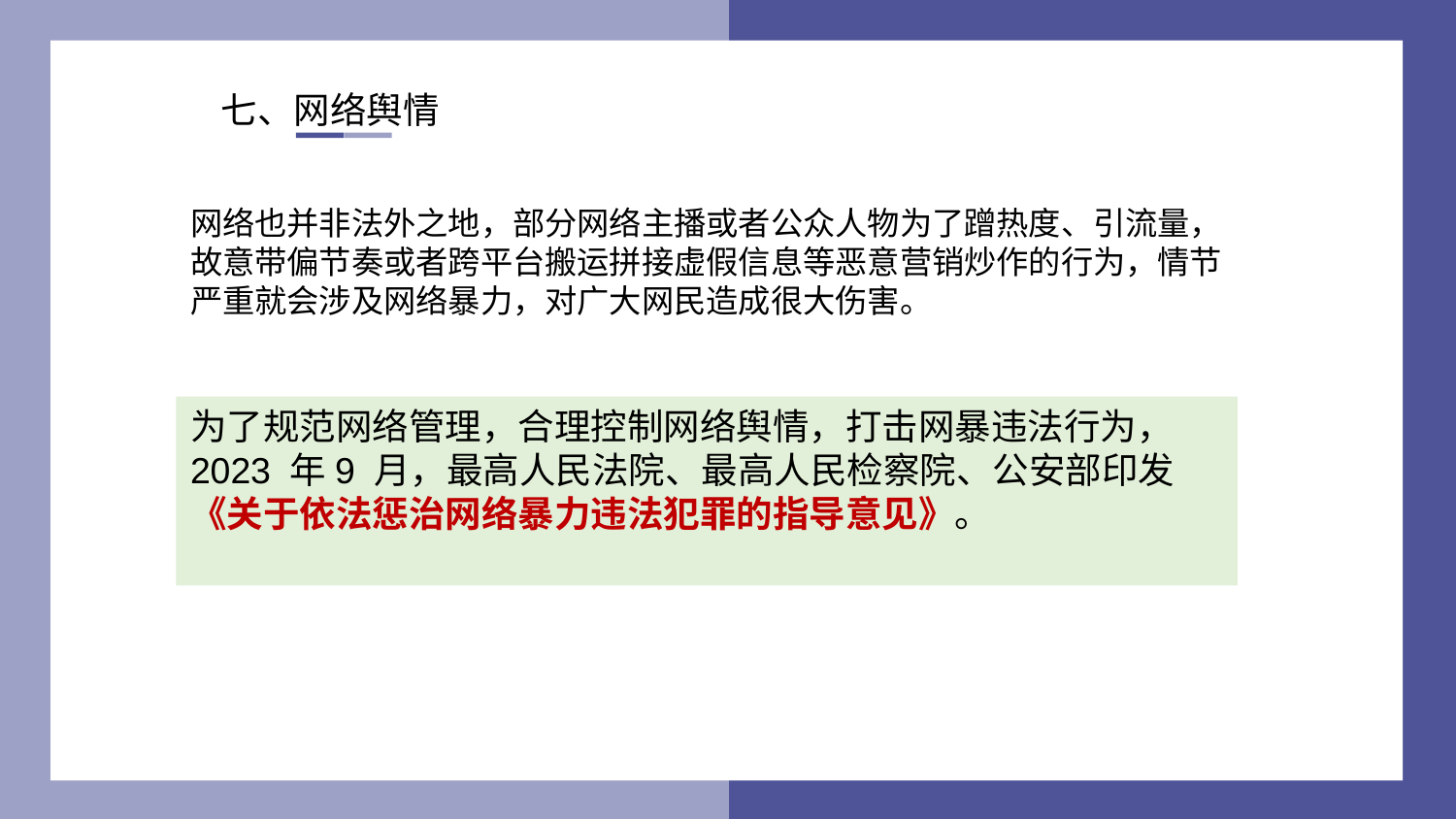

七、网络舆情

网络也并非法外之地，部分网络主播或者公众人物为了蹭热度、引流量，故意带偏节奏或者跨平台搬运拼接虚假信息等恶意营销炒作的行为，情节严重就会涉及网络暴力，对广大网民造成很大伤害。

为了规范网络管理，合理控制网络舆情，打击网暴违法行为，
2023 年9 月，最高人民法院、最高人民检察院、公安部印发
《关于依法惩治网络暴力违法犯罪的指导意见》。